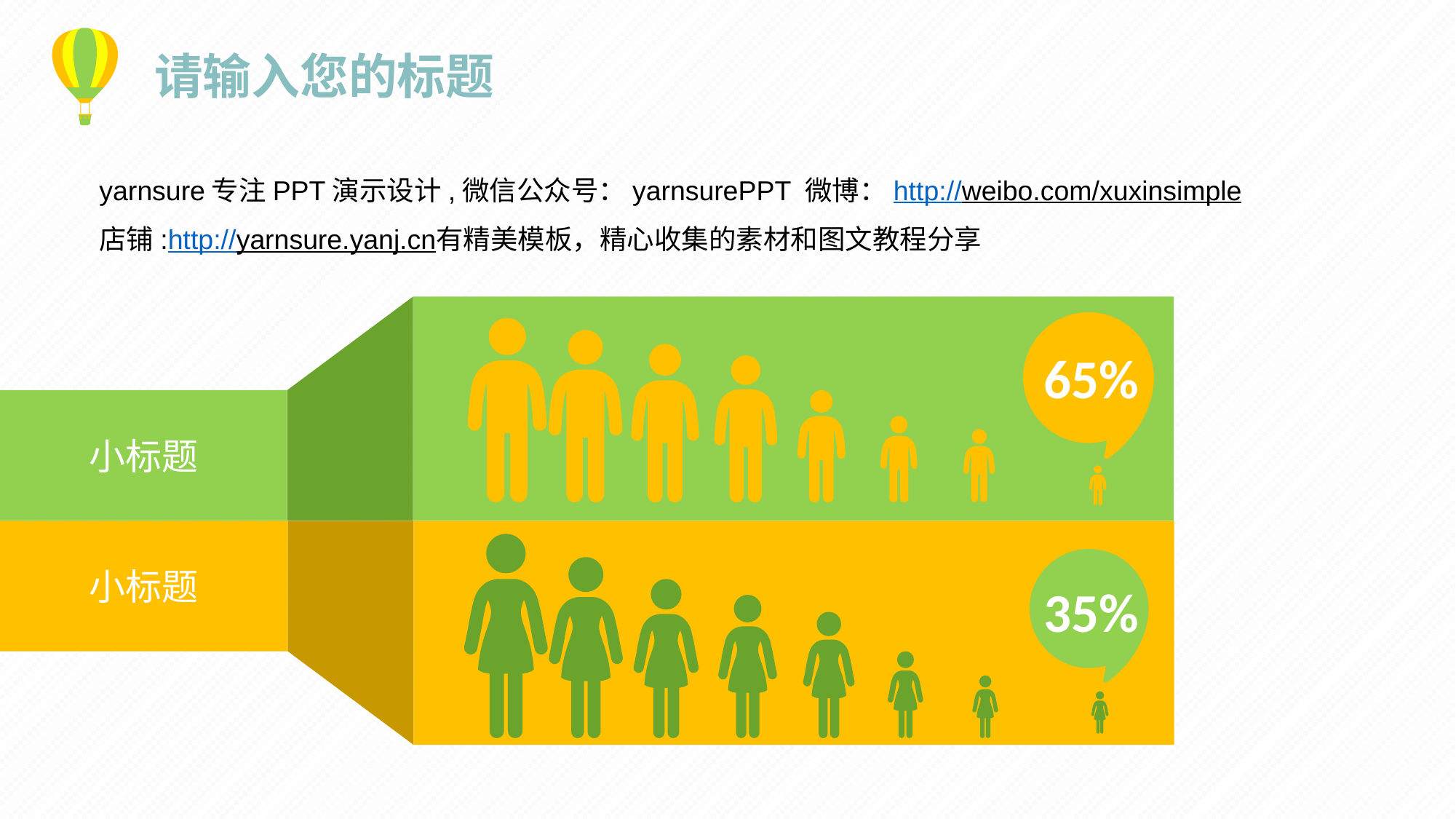

请输入您的标题
yarnsure专注PPT演示设计,微信公众号：yarnsurePPT 微博：http://weibo.com/xuxinsimple
店铺:http://yarnsure.yanj.cn有精美模板，精心收集的素材和图文教程分享

65%

小标题

小标题
35%